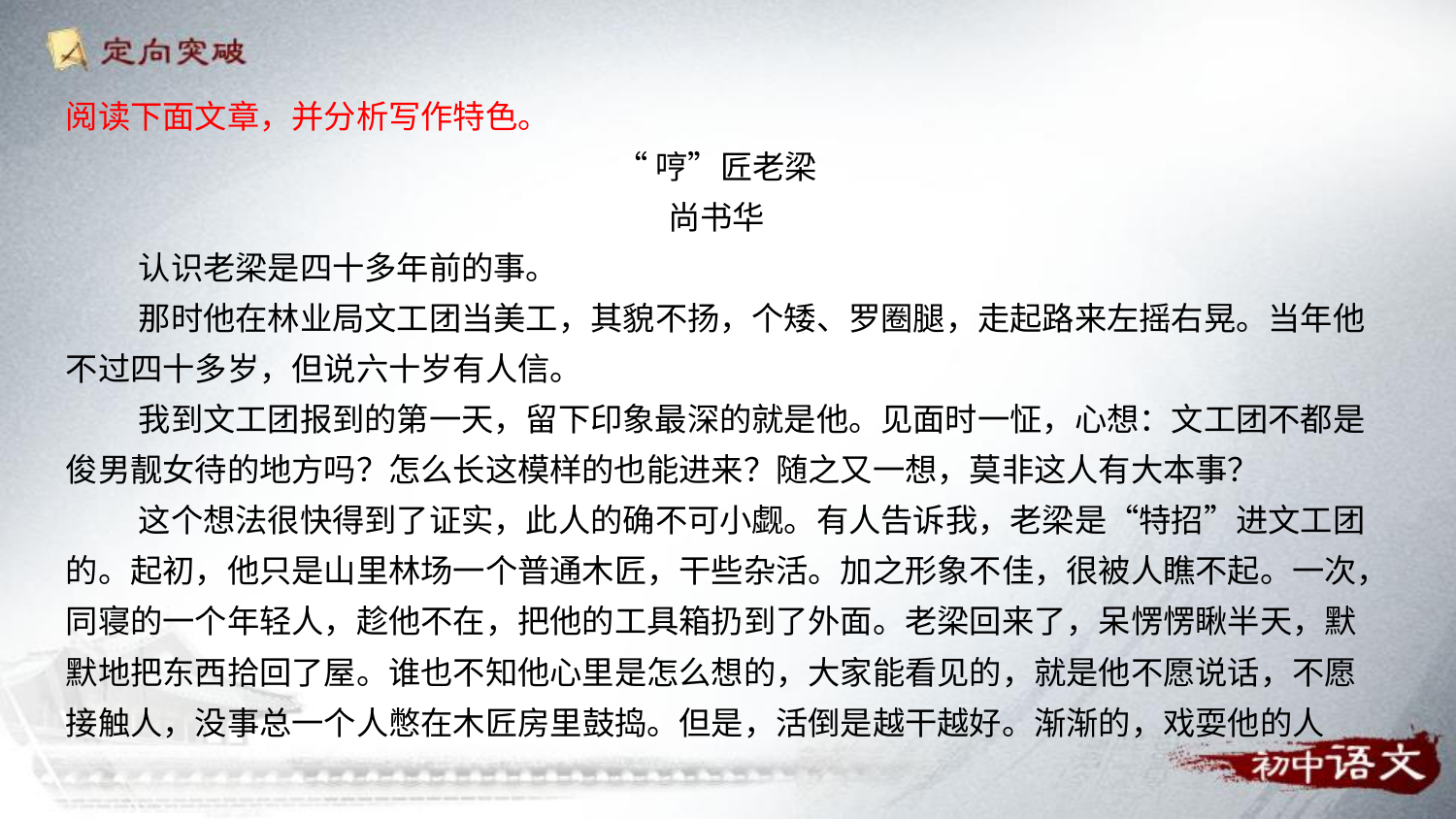

阅读下面文章，并分析写作特色。
“哼”匠老梁
尚书华
认识老梁是四十多年前的事。
那时他在林业局文工团当美工，其貌不扬，个矮、罗圈腿，走起路来左摇右晃。当年他不过四十多岁，但说六十岁有人信。
我到文工团报到的第一天，留下印象最深的就是他。见面时一怔，心想：文工团不都是俊男靓女待的地方吗？怎么长这模样的也能进来？随之又一想，莫非这人有大本事？
这个想法很快得到了证实，此人的确不可小觑。有人告诉我，老梁是“特招”进文工团的。起初，他只是山里林场一个普通木匠，干些杂活。加之形象不佳，很被人瞧不起。一次，同寝的一个年轻人，趁他不在，把他的工具箱扔到了外面。老梁回来了，呆愣愣瞅半天，默默地把东西拾回了屋。谁也不知他心里是怎么想的，大家能看见的，就是他不愿说话，不愿接触人，没事总一个人憋在木匠房里鼓捣。但是，活倒是越干越好。渐渐的，戏耍他的人